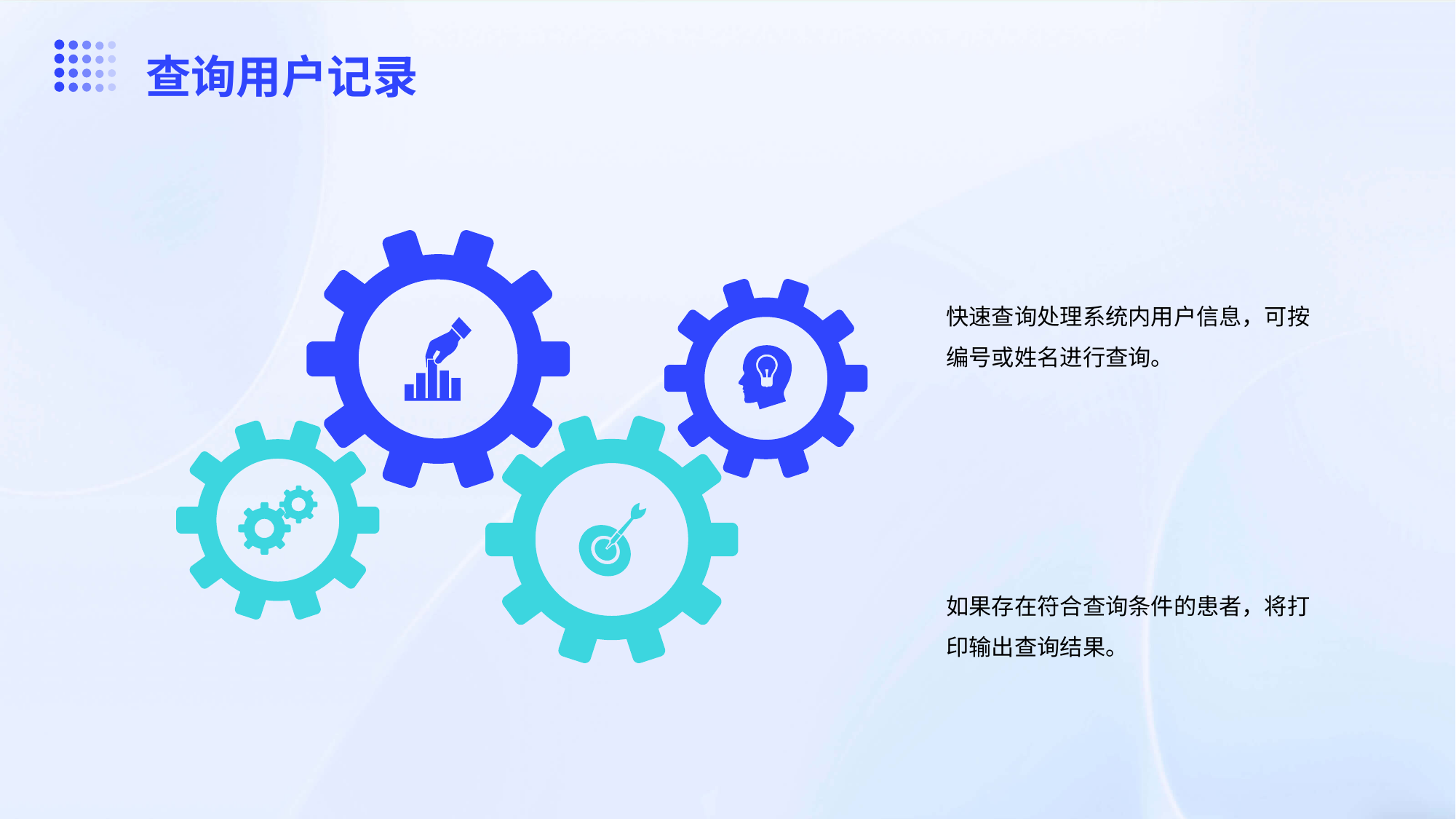

查询用户记录

快速查询处理系统内用户信息，可按编号或姓名进行查询。

如果存在符合查询条件的患者，将打印输出查询结果。